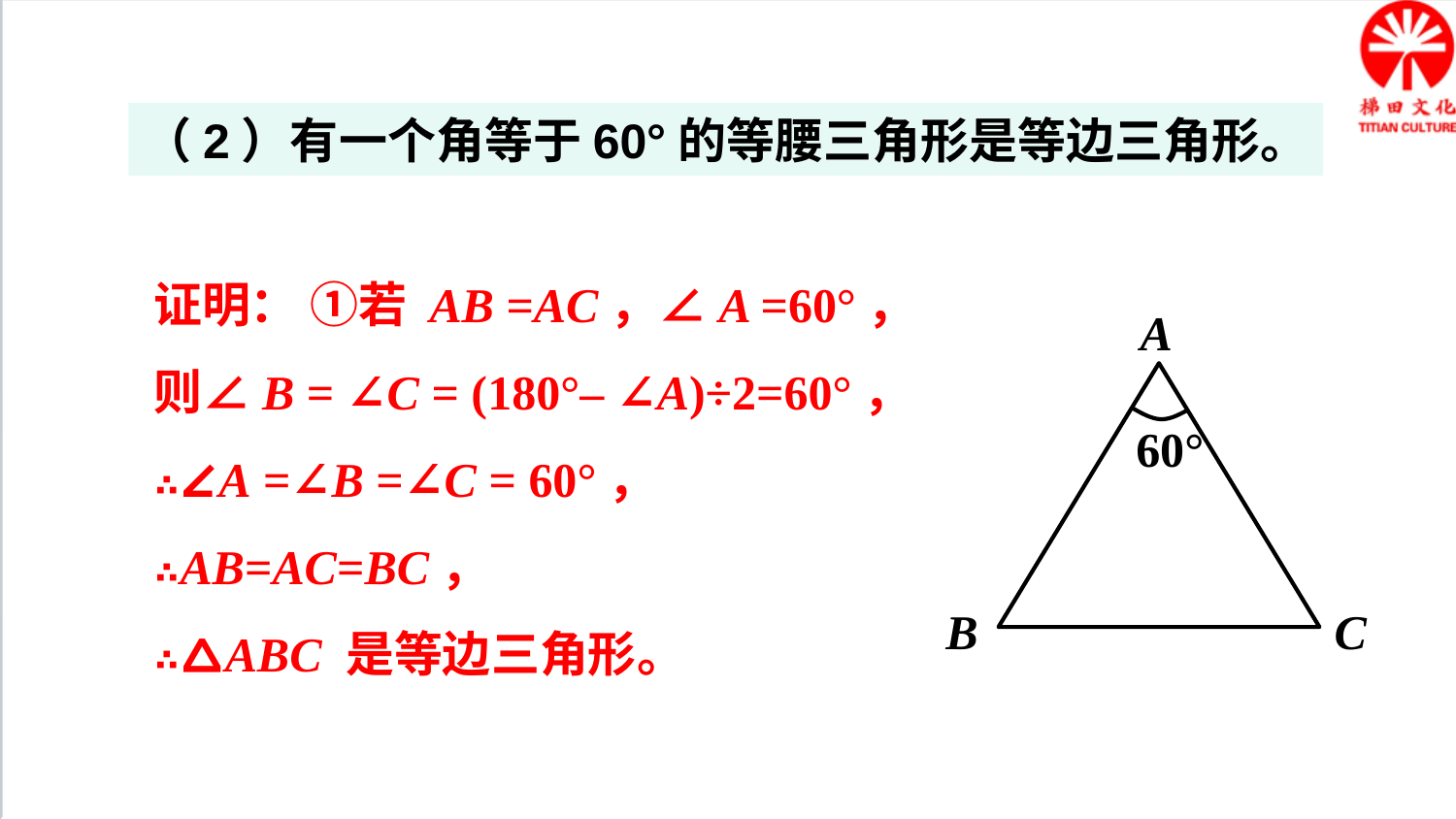

（2）有一个角等于60°的等腰三角形是等边三角形。
证明： ①若 AB =AC，∠A =60°，
则∠B = ∠C = (180°– ∠A)÷2=60°，
∴∠A =∠B =∠C = 60°，
∴AB=AC=BC，
∴△ABC 是等边三角形。
A

B
C

60°